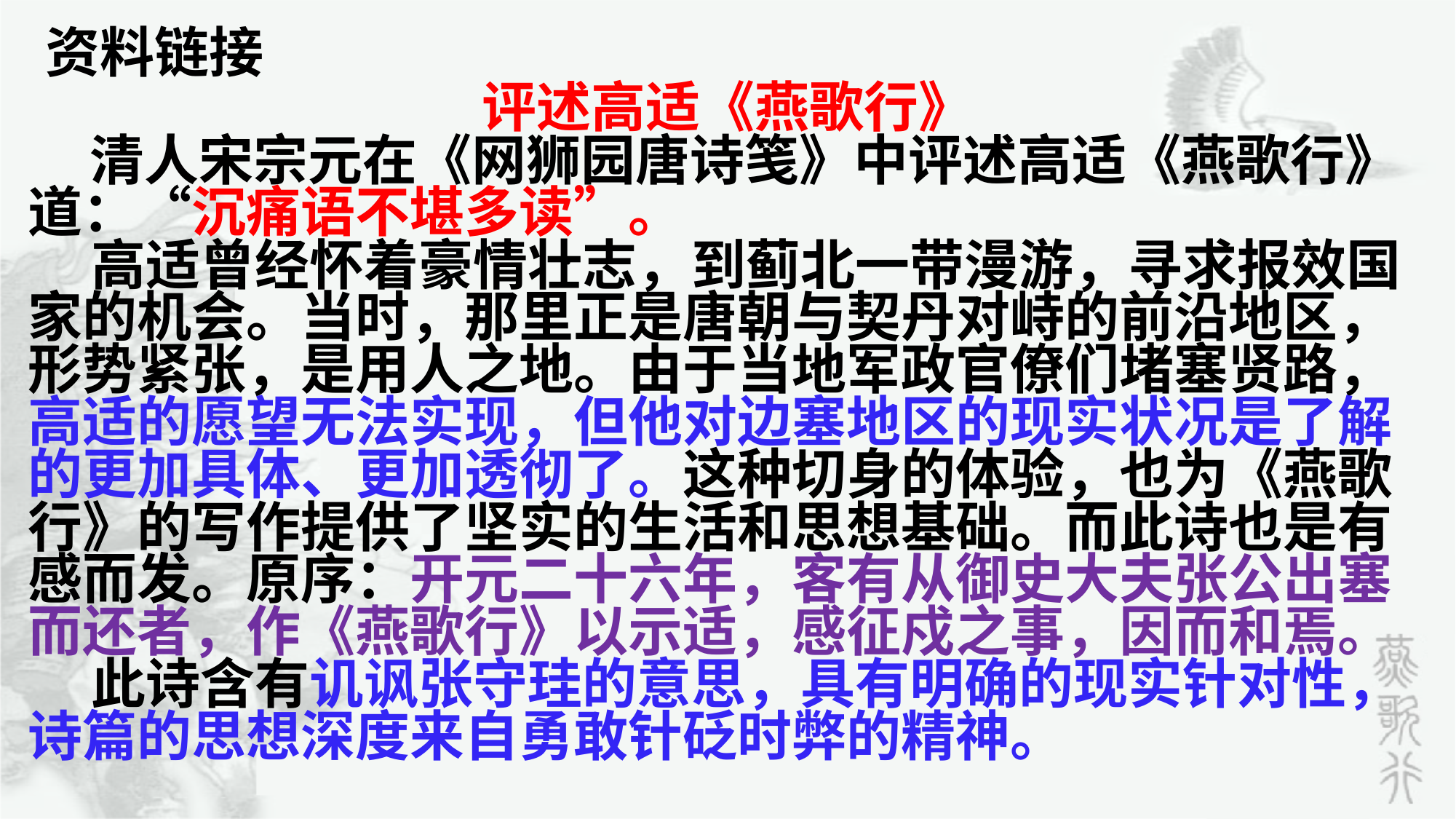

资料链接
评述高适《燕歌行》
    清人宋宗元在《网狮园唐诗笺》中评述高适《燕歌行》道：“沉痛语不堪多读”。
    高适曾经怀着豪情壮志，到蓟北一带漫游，寻求报效国家的机会。当时，那里正是唐朝与契丹对峙的前沿地区，形势紧张，是用人之地。由于当地军政官僚们堵塞贤路，高适的愿望无法实现，但他对边塞地区的现实状况是了解的更加具体、更加透彻了。这种切身的体验，也为《燕歌行》的写作提供了坚实的生活和思想基础。而此诗也是有感而发。原序：开元二十六年，客有从御史大夫张公出塞而还者，作《燕歌行》以示适，感征戍之事，因而和焉。
    此诗含有讥讽张守珪的意思，具有明确的现实针对性，诗篇的思想深度来自勇敢针砭时弊的精神。

.